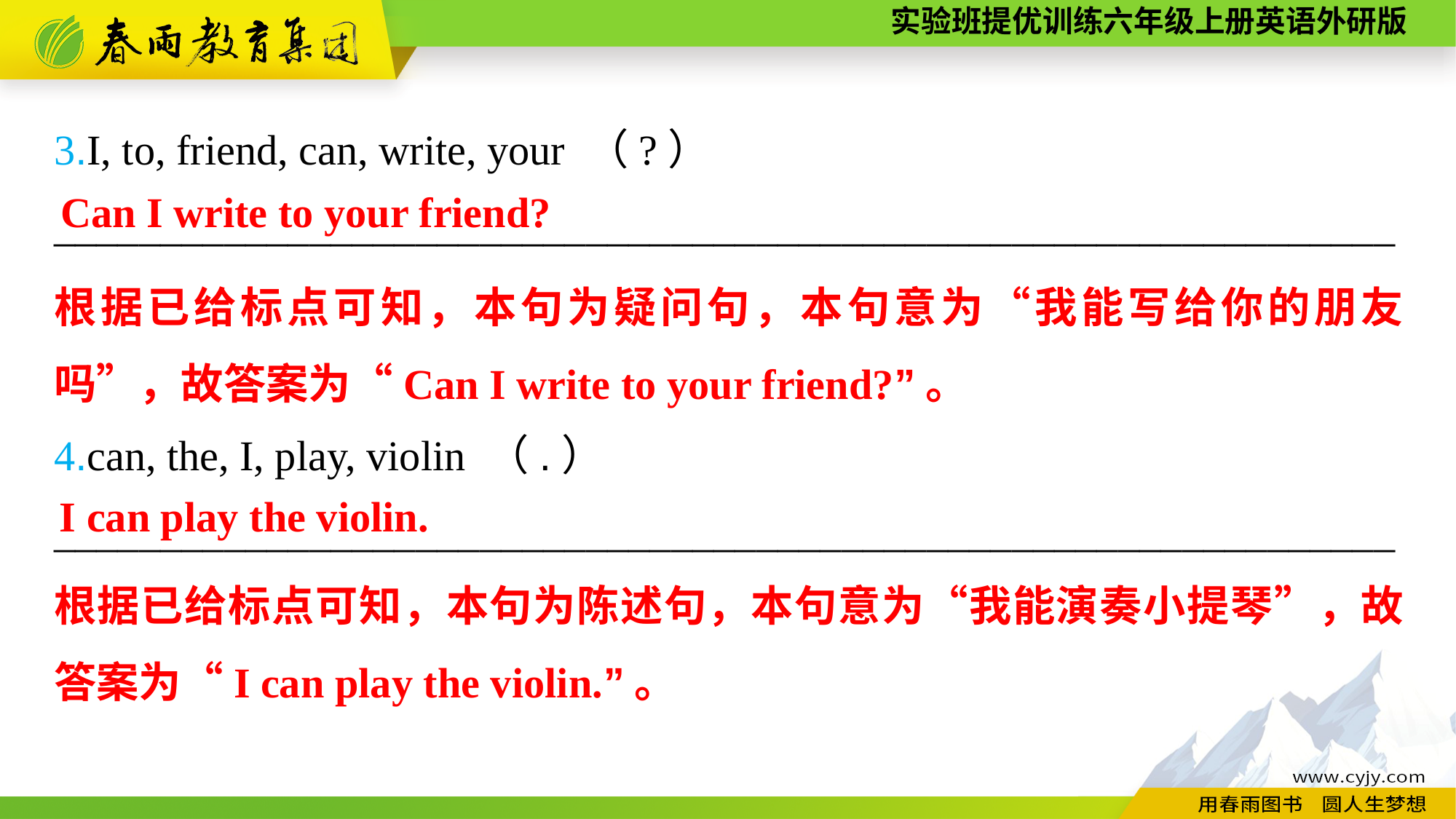

3.I, to, friend, can, write, your （?）
_______________________________________________________________

4.can, the, I, play, violin （.）
_______________________________________________________________
Can I write to your friend?
根据已给标点可知，本句为疑问句，本句意为“我能写给你的朋友吗”，故答案为“Can I write to your friend?”。
I can play the violin.
根据已给标点可知，本句为陈述句，本句意为“我能演奏小提琴”，故答案为“I can play the violin.”。